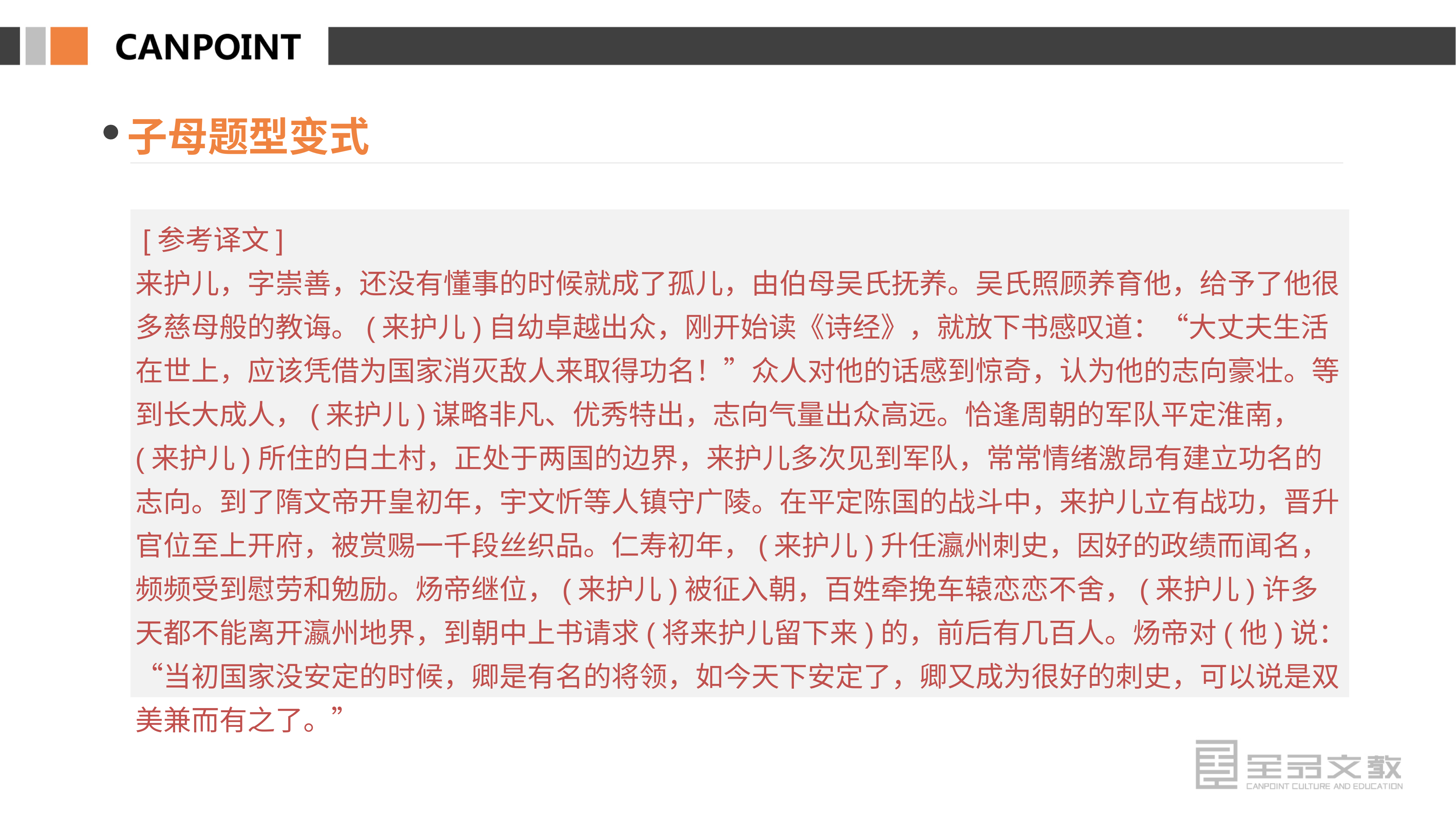

子母题型变式

 [参考译文]
来护儿，字崇善，还没有懂事的时候就成了孤儿，由伯母吴氏抚养。吴氏照顾养育他，给予了他很多慈母般的教诲。(来护儿)自幼卓越出众，刚开始读《诗经》，就放下书感叹道：“大丈夫生活在世上，应该凭借为国家消灭敌人来取得功名！”众人对他的话感到惊奇，认为他的志向豪壮。等到长大成人，(来护儿)谋略非凡、优秀特出，志向气量出众高远。恰逢周朝的军队平定淮南，(来护儿)所住的白土村，正处于两国的边界，来护儿多次见到军队，常常情绪激昂有建立功名的志向。到了隋文帝开皇初年，宇文忻等人镇守广陵。在平定陈国的战斗中，来护儿立有战功，晋升官位至上开府，被赏赐一千段丝织品。仁寿初年，(来护儿)升任瀛州刺史，因好的政绩而闻名，频频受到慰劳和勉励。炀帝继位，(来护儿)被征入朝，百姓牵挽车辕恋恋不舍，(来护儿)许多天都不能离开瀛州地界，到朝中上书请求(将来护儿留下来)的，前后有几百人。炀帝对(他)说：“当初国家没安定的时候，卿是有名的将领，如今天下安定了，卿又成为很好的刺史，可以说是双美兼而有之了。”